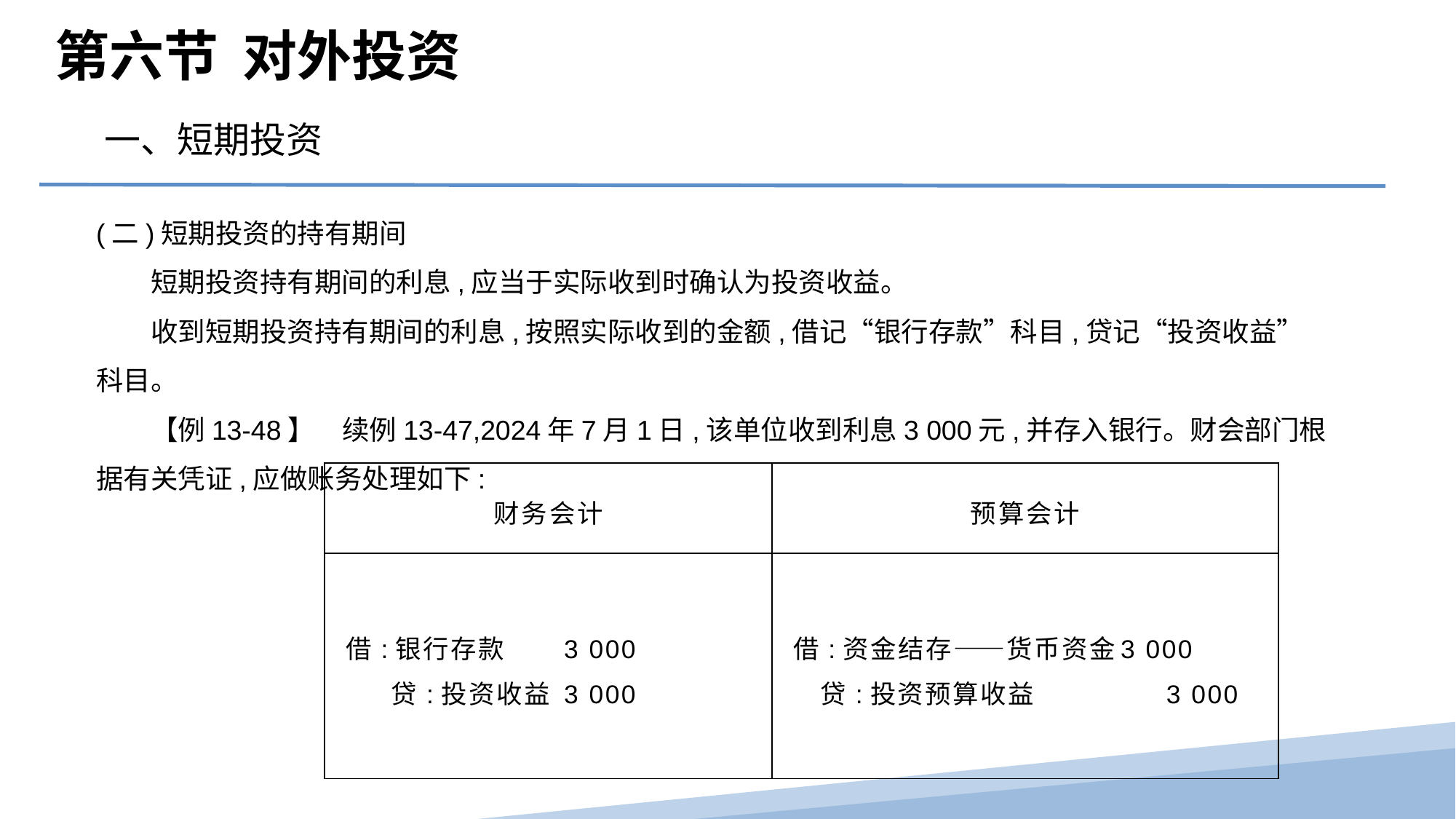

第六节  对外投资
一、短期投资
(二)短期投资的持有期间
　　短期投资持有期间的利息,应当于实际收到时确认为投资收益。
　　收到短期投资持有期间的利息,按照实际收到的金额,借记“银行存款”科目,贷记“投资收益”科目。
　　【例13-48】　续例13-47,2024年7月1日,该单位收到利息3 000元,并存入银行。财会部门根据有关凭证,应做账务处理如下:
| 财务会计 | 预算会计 |
| --- | --- |
| 借:银行存款 3 000 贷:投资收益 3 000 | 借:资金结存——货币资金 3 000 贷:投资预算收益 3 000 |